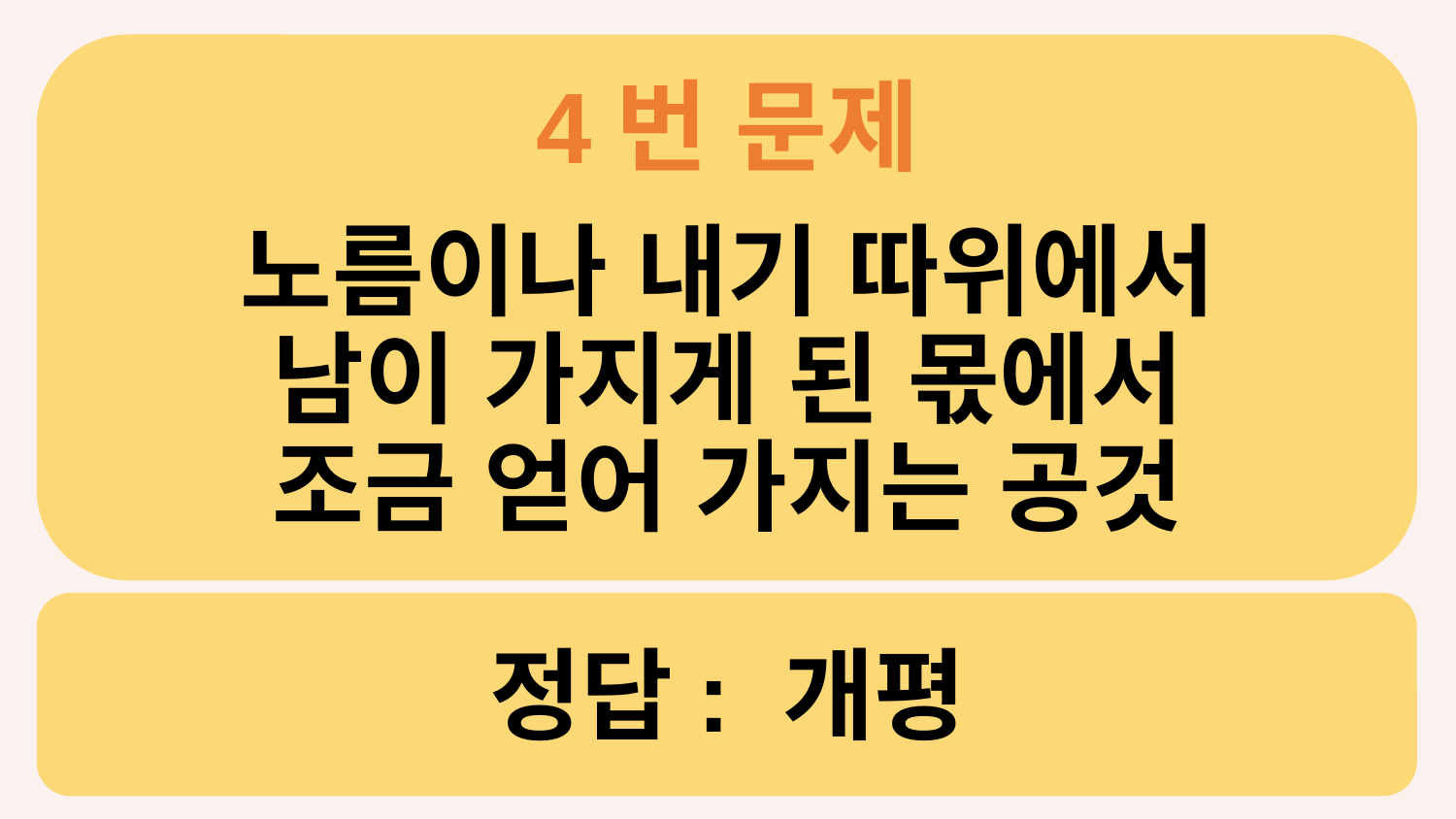

4번 문제
노름이나 내기 따위에서
남이 가지게 된 몫에서
조금 얻어 가지는 공것

# 정답: 개평